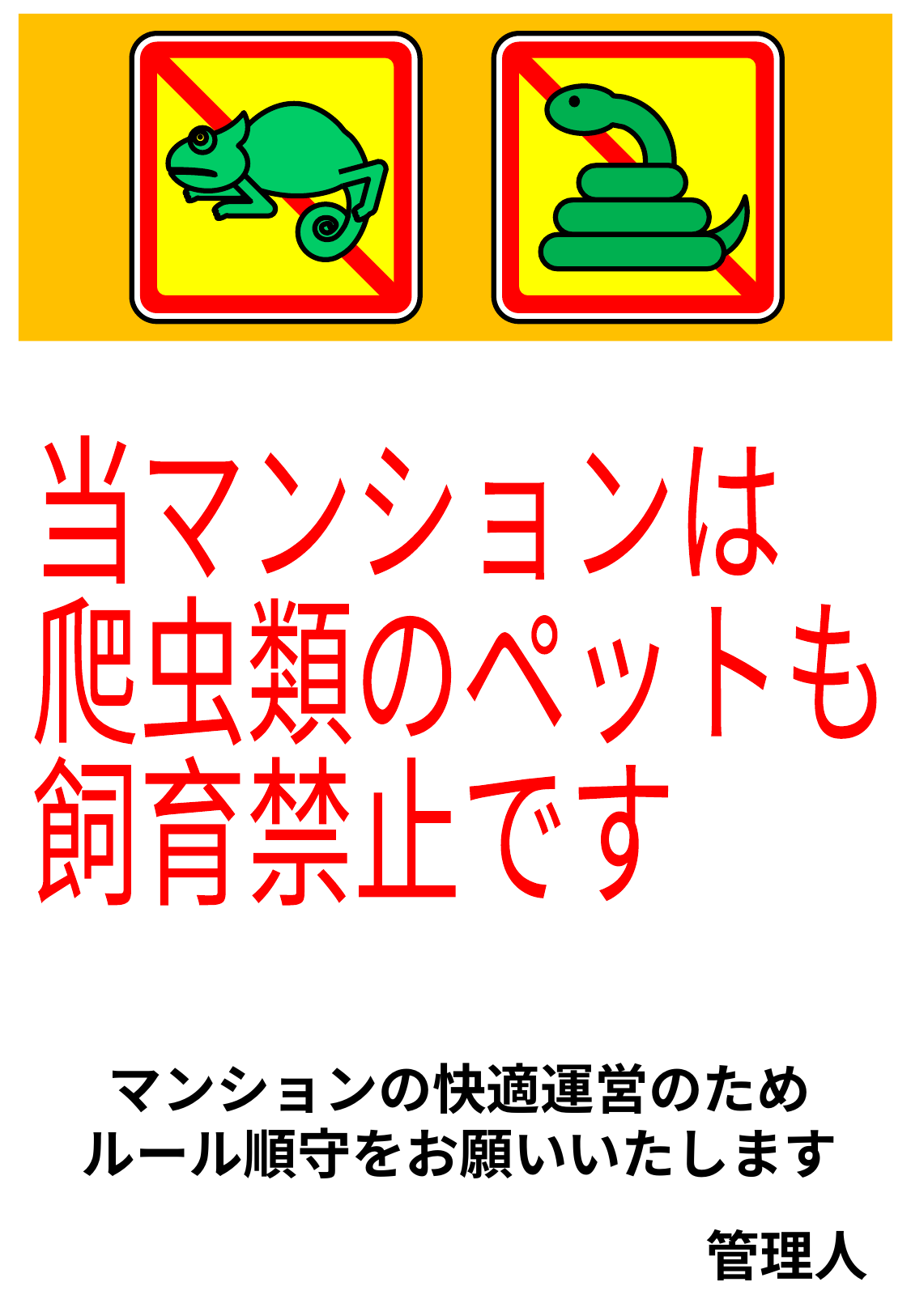

当マンションは
爬虫類のペットも
飼育禁止です
マンションの快適運営のため
ルール順守をお願いいたします
管理人